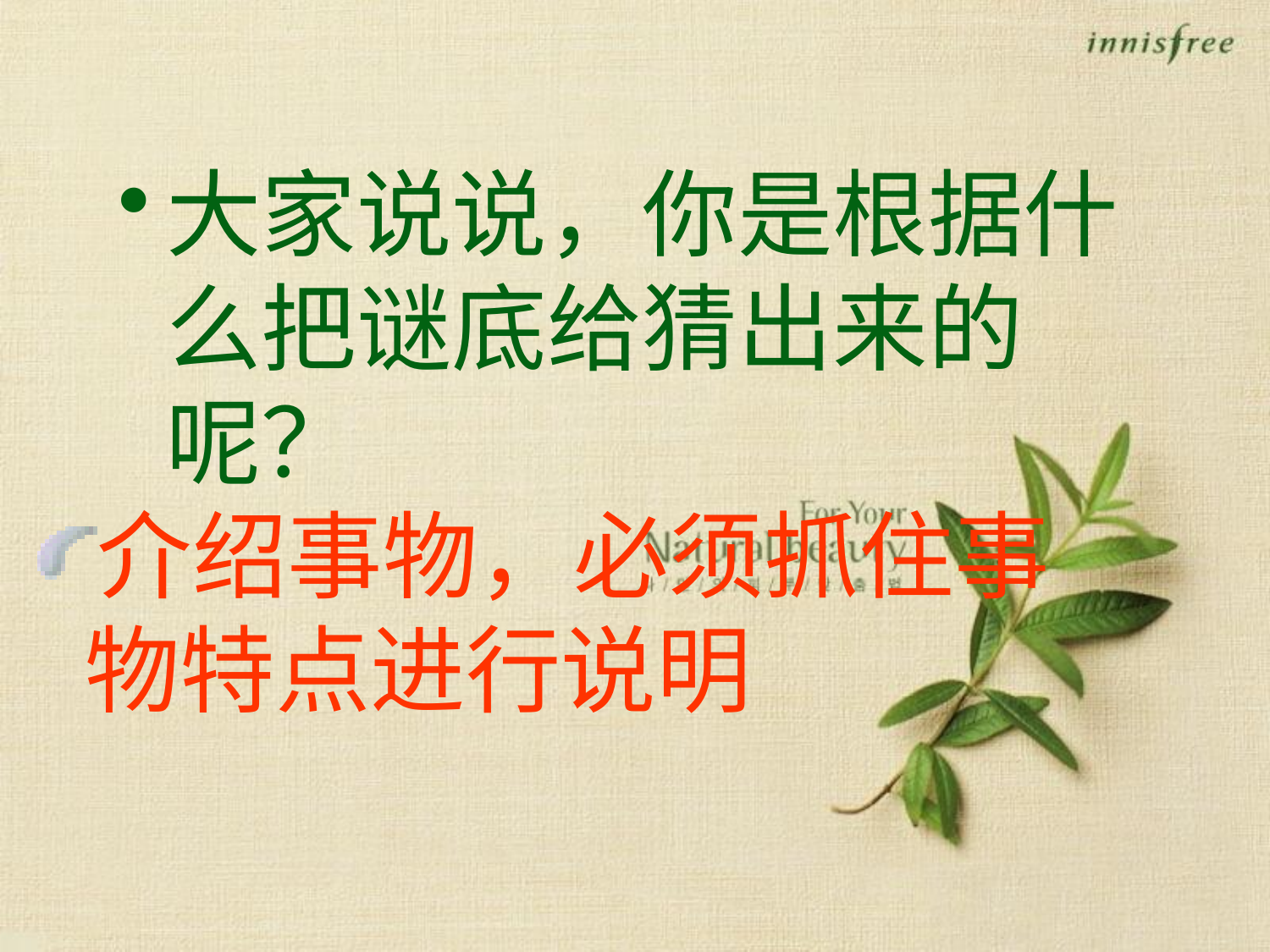

大家说说，你是根据什么把谜底给猜出来的呢？
介绍事物，必须抓住事物特点进行说明